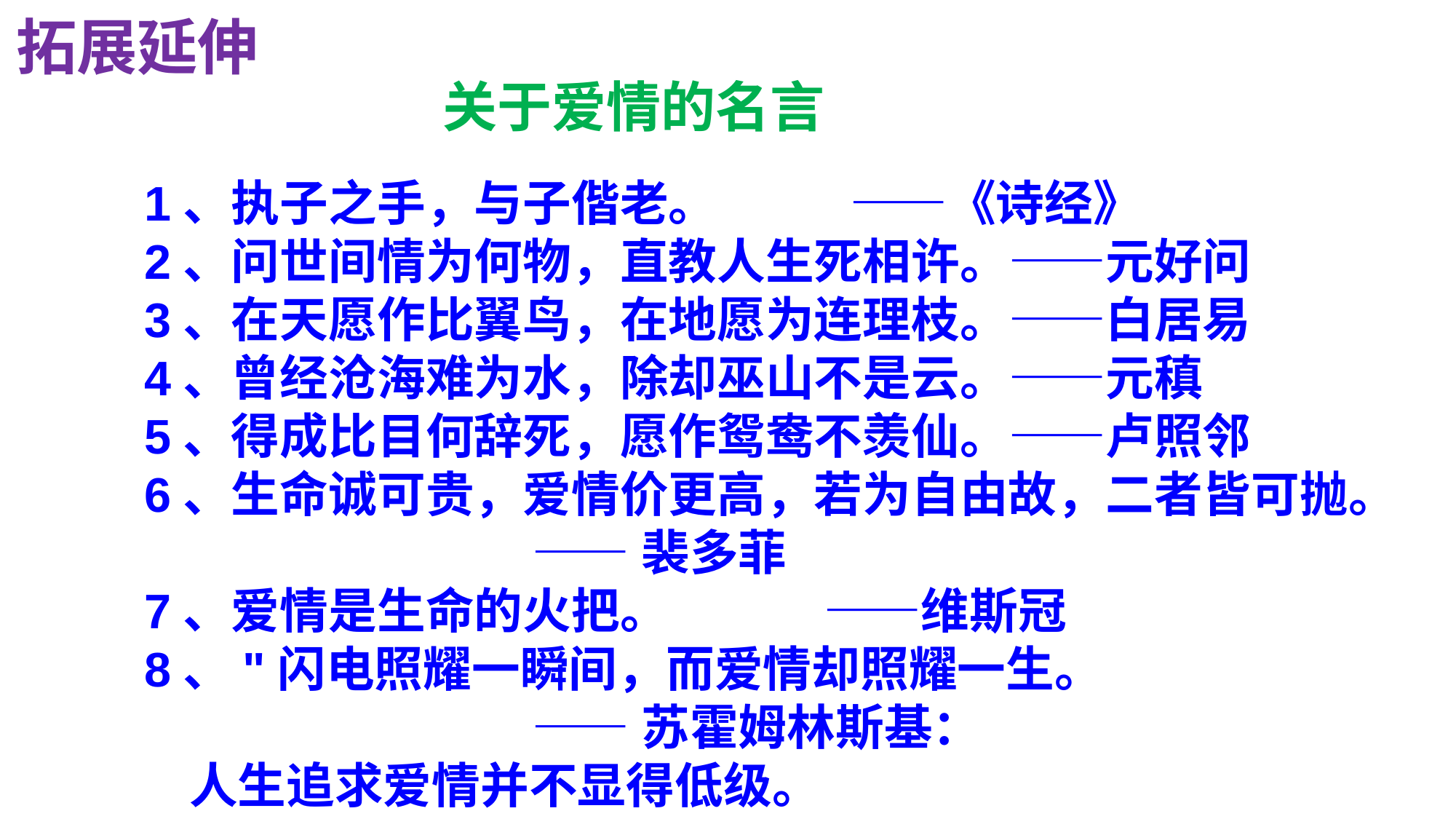

拓展延伸
关于爱情的名言
1、执子之手，与子偕老。            ——《诗经》
2、问世间情为何物，直教人生死相许。——元好问
3、在天愿作比翼鸟，在地愿为连理枝。——白居易
4、曾经沧海难为水，除却巫山不是云。——元稹
5、得成比目何辞死，愿作鸳鸯不羡仙。——卢照邻
6、生命诚可贵，爱情价更高，若为自由故，二者皆可抛。
                                   ——裴多菲
7、爱情是生命的火把。              ——维斯冠
8、"闪电照耀一瞬间，而爱情却照耀一生。
                                   ——苏霍姆林斯基：
   人生追求爱情并不显得低级。